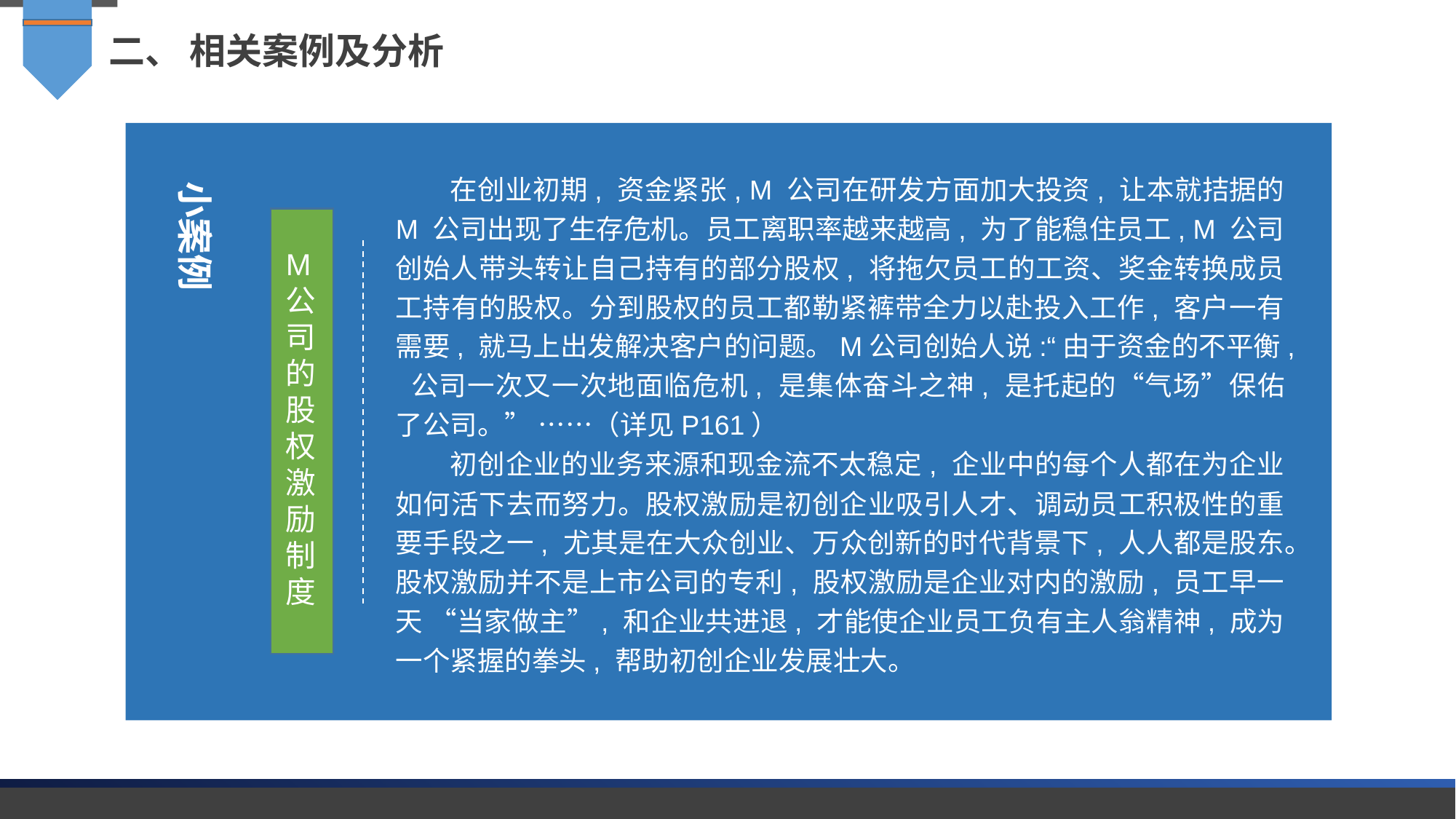

二、 相关案例及分析

在创业初期, 资金紧张, M 公司在研发方面加大投资, 让本就拮据的 M 公司出现了生存危机。员工离职率越来越高, 为了能稳住员工, M 公司创始人带头转让自己持有的部分股权, 将拖欠员工的工资、奖金转换成员工持有的股权。分到股权的员工都勒紧裤带全力以赴投入工作, 客户一有需要, 就马上出发解决客户的问题。M公司创始人说:“由于资金的不平衡, 公司一次又一次地面临危机, 是集体奋斗之神, 是托起的“气场”保佑了公司。” ……（详见P161）
初创企业的业务来源和现金流不太稳定, 企业中的每个人都在为企业如何活下去而努力。股权激励是初创企业吸引人才、调动员工积极性的重要手段之一, 尤其是在大众创业、万众创新的时代背景下, 人人都是股东。股权激励并不是上市公司的专利, 股权激励是企业对内的激励, 员工早一天 “当家做主”, 和企业共进退, 才能使企业员工负有主人翁精神, 成为一个紧握的拳头, 帮助初创企业发展壮大。
小案例

M 公司的股权激励制度